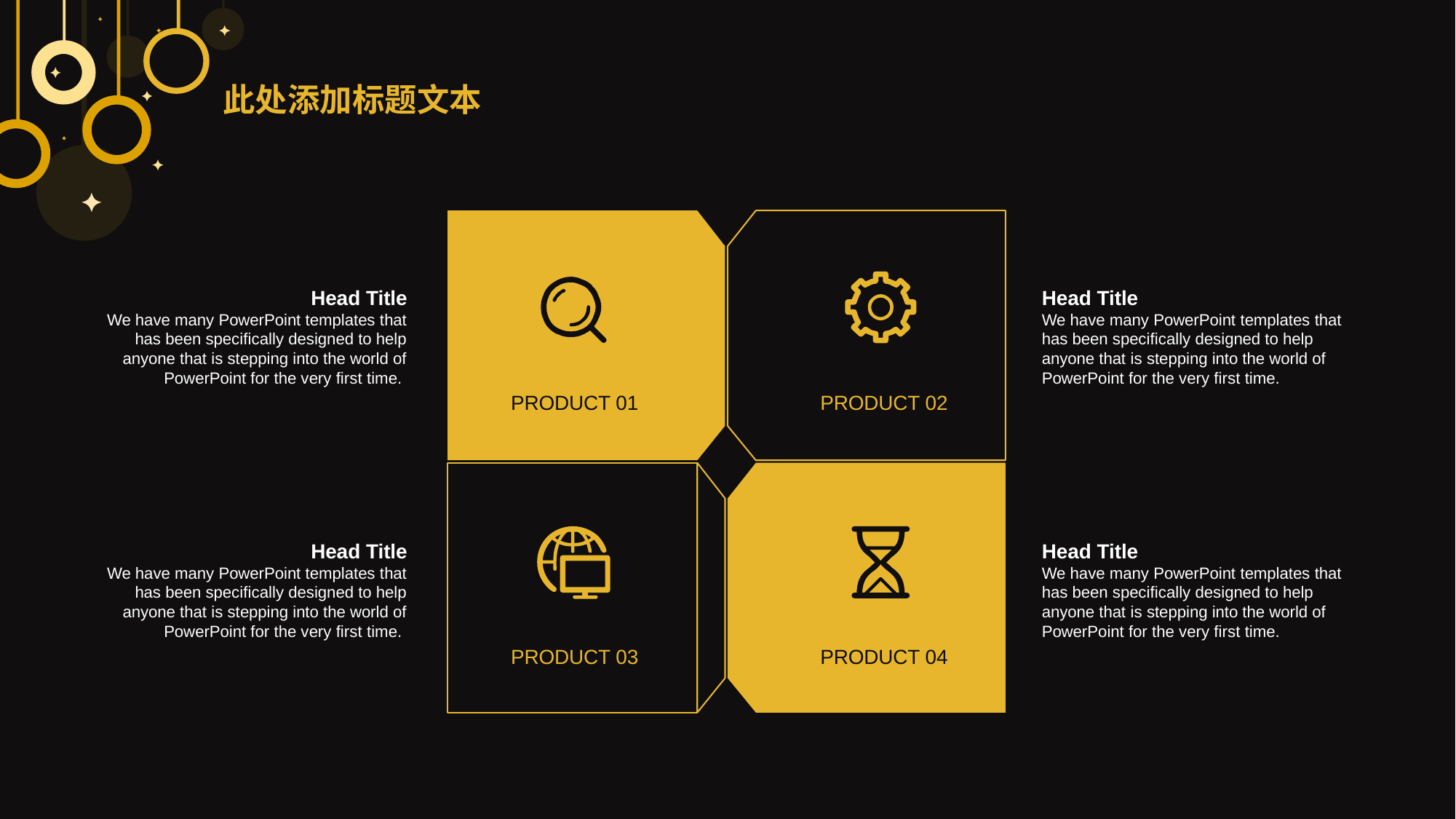

此处添加标题文本

Head Title
We have many PowerPoint templates that has been specifically designed to help anyone that is stepping into the world of PowerPoint for the very first time.
Head Title
We have many PowerPoint templates that has been specifically designed to help anyone that is stepping into the world of PowerPoint for the very first time.
PRODUCT 01
PRODUCT 02

Head Title
We have many PowerPoint templates that has been specifically designed to help anyone that is stepping into the world of PowerPoint for the very first time.
Head Title
We have many PowerPoint templates that has been specifically designed to help anyone that is stepping into the world of PowerPoint for the very first time.
PRODUCT 03
PRODUCT 04